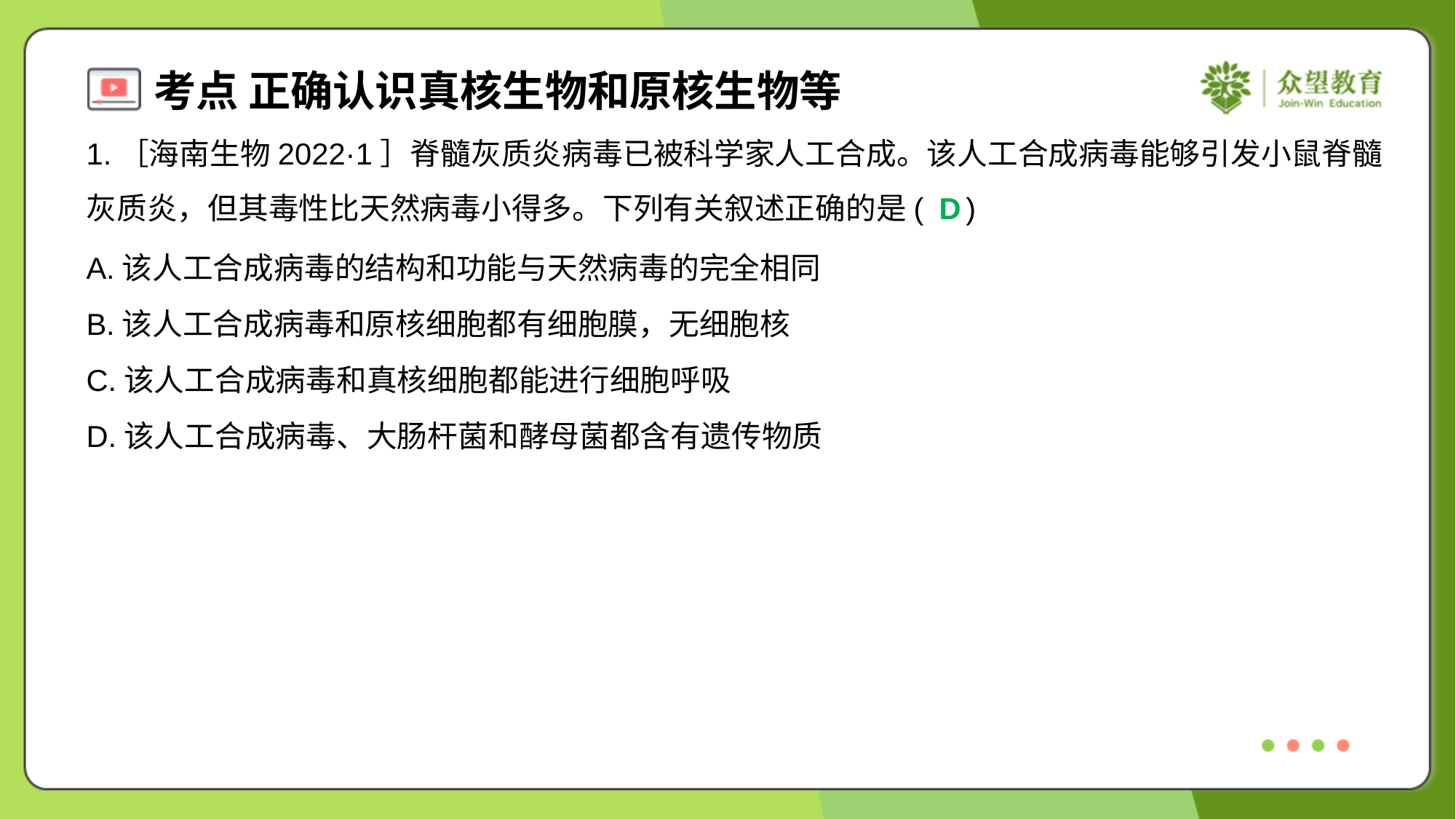

1.［海南生物2022·1］脊髓灰质炎病毒已被科学家人工合成。该人工合成病毒能够引发小鼠脊髓
灰质炎，但其毒性比天然病毒小得多。下列有关叙述正确的是(     )
D
A.该人工合成病毒的结构和功能与天然病毒的完全相同
B.该人工合成病毒和原核细胞都有细胞膜，无细胞核
C.该人工合成病毒和真核细胞都能进行细胞呼吸
D.该人工合成病毒、大肠杆菌和酵母菌都含有遗传物质